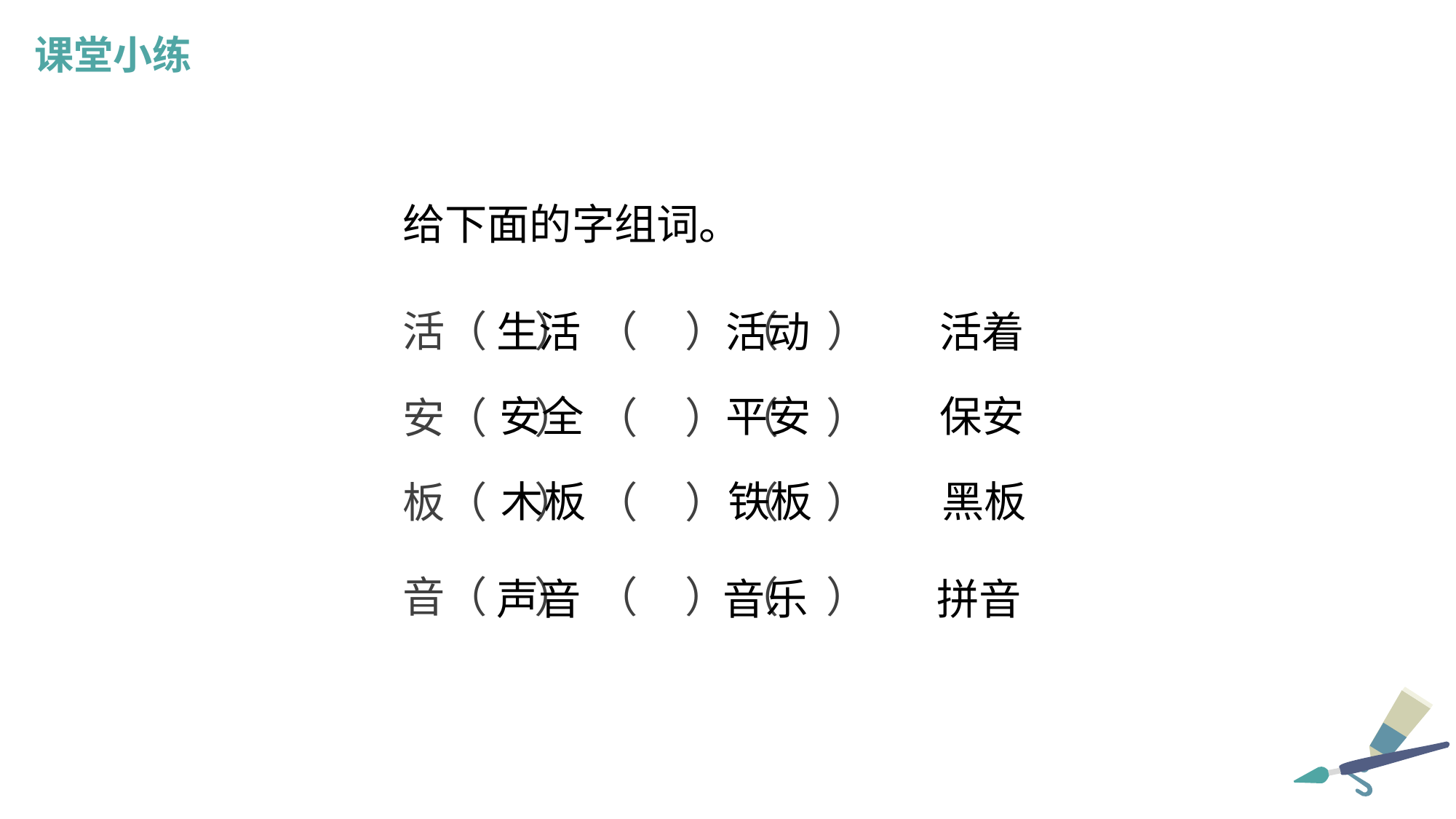

课堂小练
给下面的字组词。
活（     ）  （     ） （     ）
活动
生活
活着
平安
安全
保安
安（     ）  （     ） （     ）
铁板
木板
黑板
板（     ）  （     ） （     ）
音（     ）  （     ） （     ）
音乐
声音
拼音